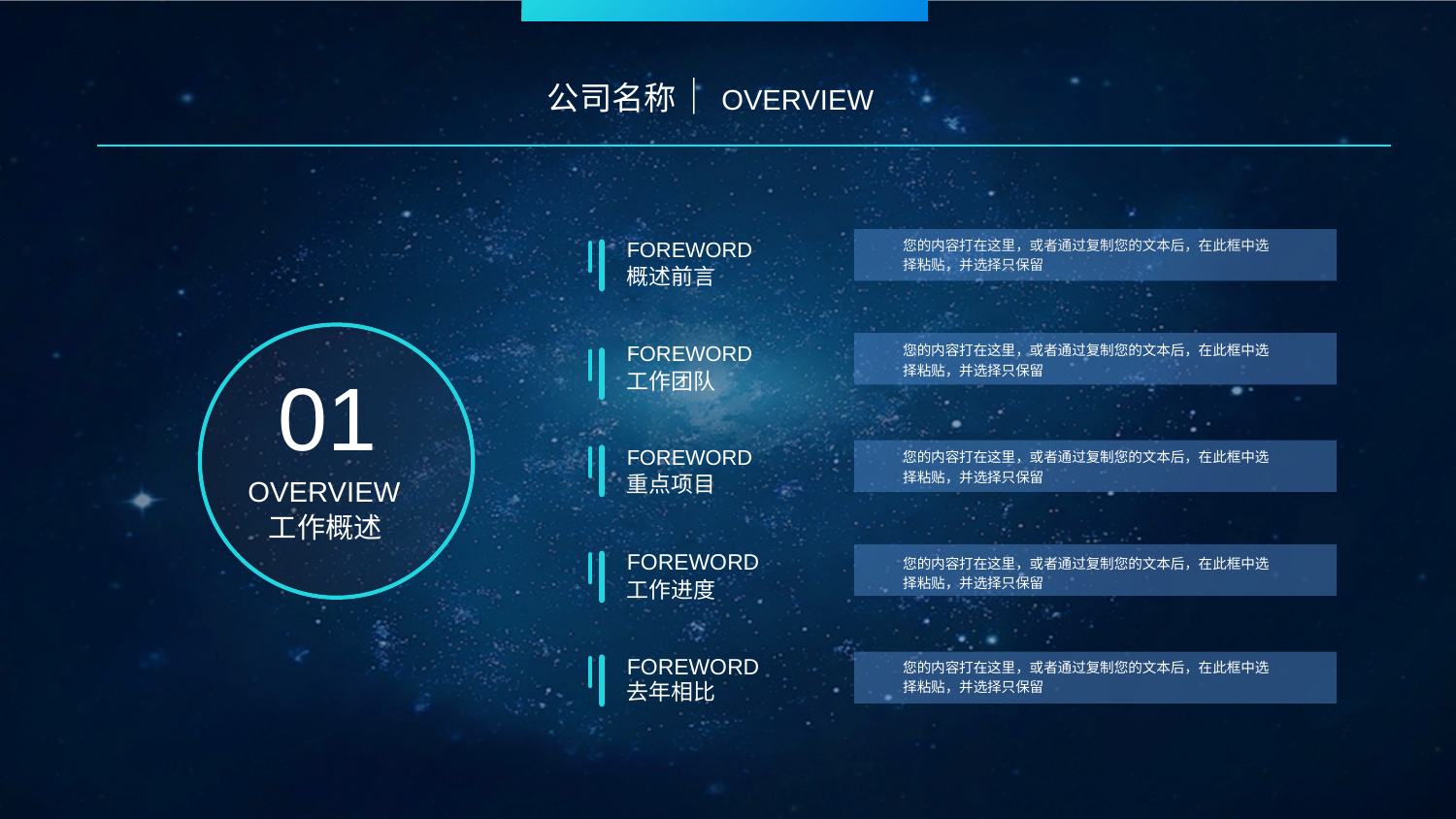

公司名称｜OVERVIEW
您的内容打在这里，或者通过复制您的文本后，在此框中选择粘贴，并选择只保留

您的内容打在这里，或者通过复制您的文本后，在此框中选择粘贴，并选择只保留

您的内容打在这里，或者通过复制您的文本后，在此框中选择粘贴，并选择只保留

您的内容打在这里，或者通过复制您的文本后，在此框中选择粘贴，并选择只保留
您的内容打在这里，或者通过复制您的文本后，在此框中选择粘贴，并选择只保留

FOREWORD
概述前言

FOREWORD
工作团队
01
OVERVIEW
工作概述
FOREWORD
重点项目
FOREWORD
工作进度
FOREWORD
去年相比